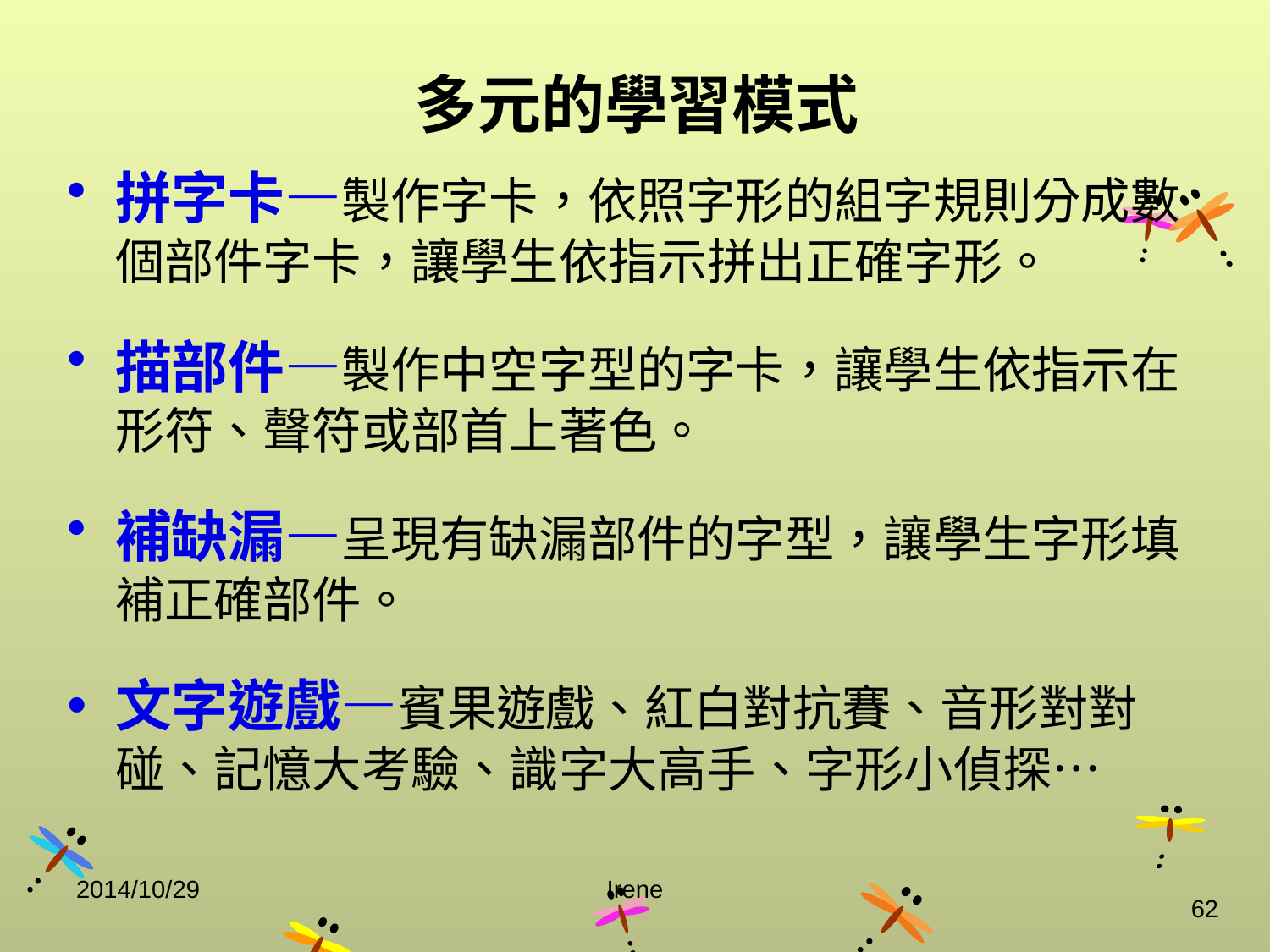

# 多元的學習模式
拼字卡—製作字卡，依照字形的組字規則分成數個部件字卡，讓學生依指示拼出正確字形。
描部件—製作中空字型的字卡，讓學生依指示在形符、聲符或部首上著色。
補缺漏—呈現有缺漏部件的字型，讓學生字形填補正確部件。
文字遊戲—賓果遊戲、紅白對抗賽、音形對對碰、記憶大考驗、識字大高手、字形小偵探…
2014/10/29
Irene